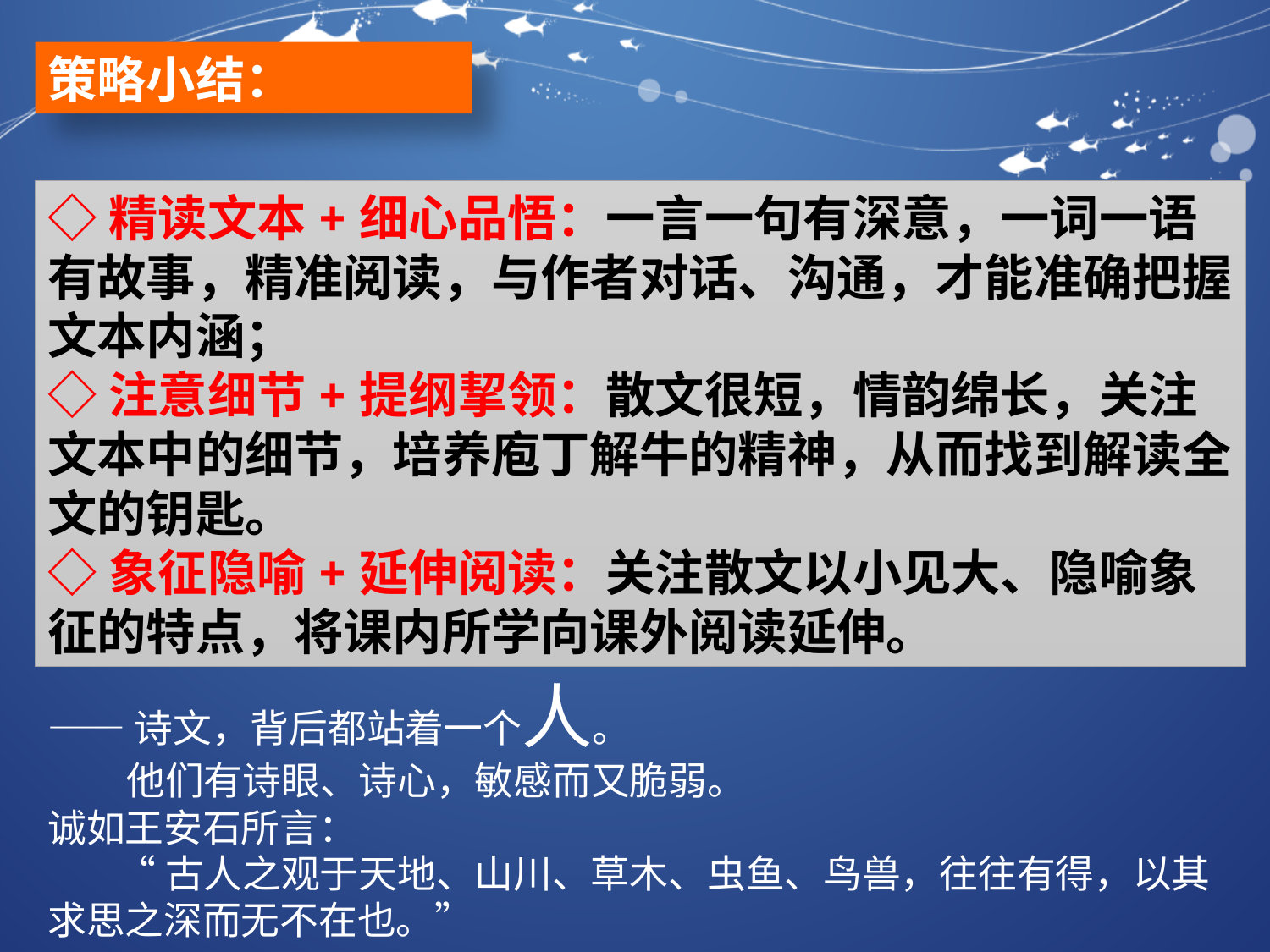

策略小结：
◇精读文本+细心品悟：一言一句有深意，一词一语有故事，精准阅读，与作者对话、沟通，才能准确把握文本内涵；
◇注意细节+提纲挈领：散文很短，情韵绵长，关注文本中的细节，培养庖丁解牛的精神，从而找到解读全文的钥匙。
◇象征隐喻+延伸阅读：关注散文以小见大、隐喻象征的特点，将课内所学向课外阅读延伸。
——诗文，背后都站着一个人。
        他们有诗眼、诗心，敏感而又脆弱。
诚如王安石所言：
        “古人之观于天地、山川、草木、虫鱼、鸟兽，往往有得，以其求思之深而无不在也。”